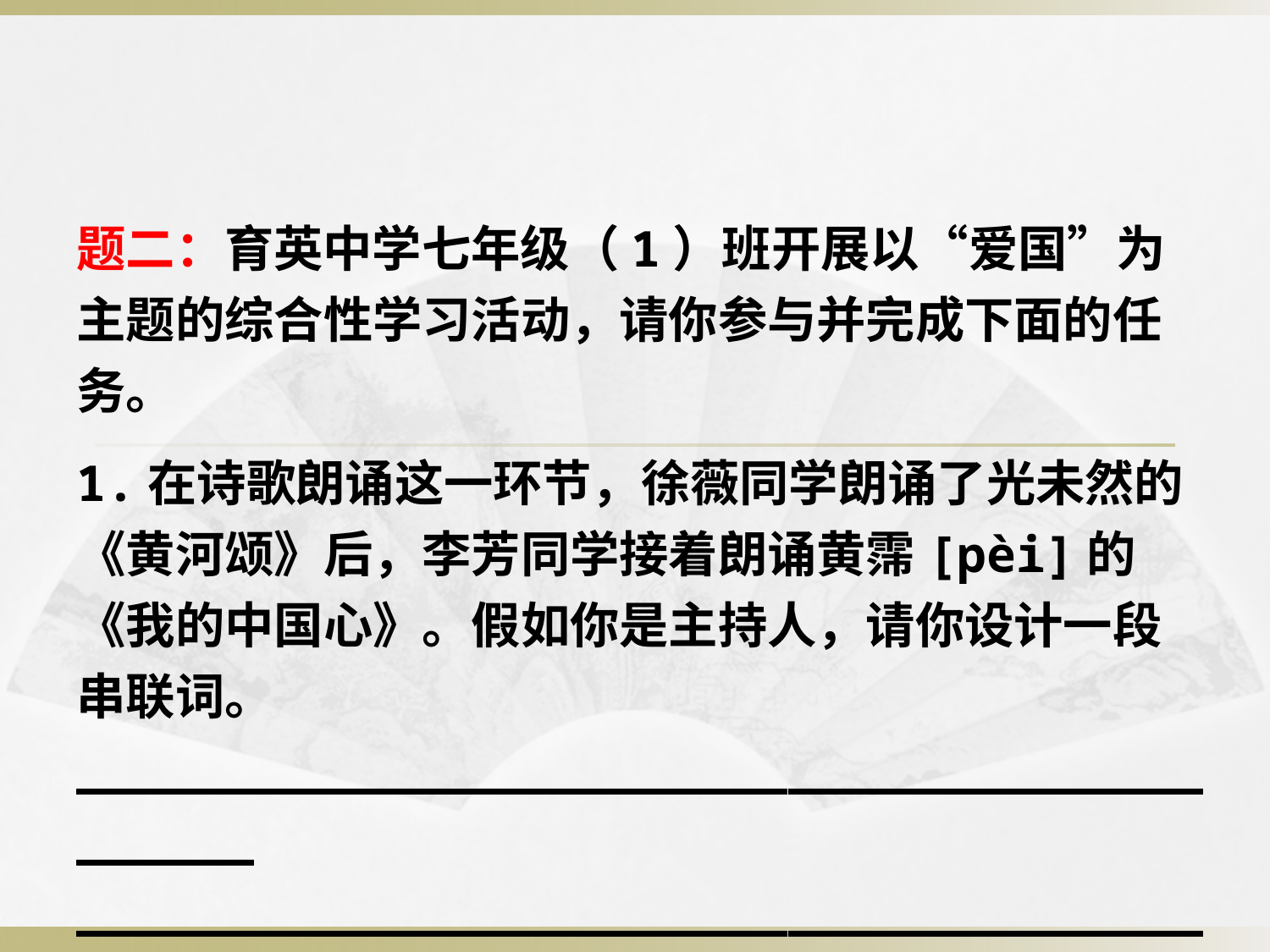

题二：育英中学七年级（1）班开展以“爱国”为主题的综合性学习活动，请你参与并完成下面的任务。
1.在诗歌朗诵这一环节，徐薇同学朗诵了光未然的《黄河颂》后，李芳同学接着朗诵黄霈[pèi]的《我的中国心》。假如你是主持人，请你设计一段串联词。
____________________________________________
____________________________________________